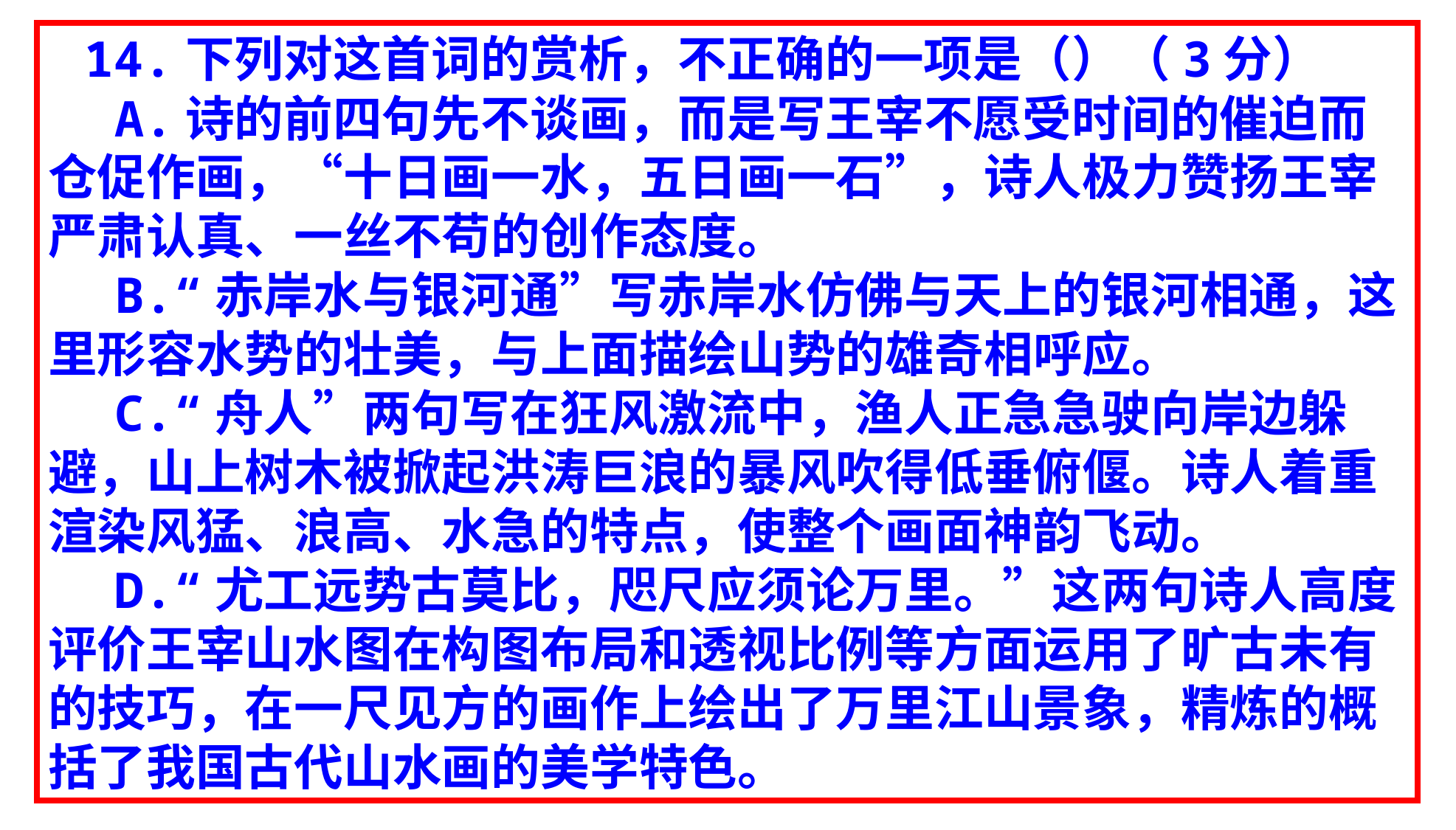

14.下列对这首词的赏析，不正确的一项是（）（3分）
 A.诗的前四句先不谈画，而是写王宰不愿受时间的催迫而仓促作画，“十日画一水，五日画一石”，诗人极力赞扬王宰严肃认真、一丝不苟的创作态度。
 B.“赤岸水与银河通”写赤岸水仿佛与天上的银河相通，这里形容水势的壮美，与上面描绘山势的雄奇相呼应。
 C.“舟人”两句写在狂风激流中，渔人正急急驶向岸边躲避，山上树木被掀起洪涛巨浪的暴风吹得低垂俯偃。诗人着重渲染风猛、浪高、水急的特点，使整个画面神韵飞动。
 D.“尤工远势古莫比，咫尺应须论万里。”这两句诗人高度评价王宰山水图在构图布局和透视比例等方面运用了旷古未有的技巧，在一尺见方的画作上绘出了万里江山景象，精炼的概括了我国古代山水画的美学特色。